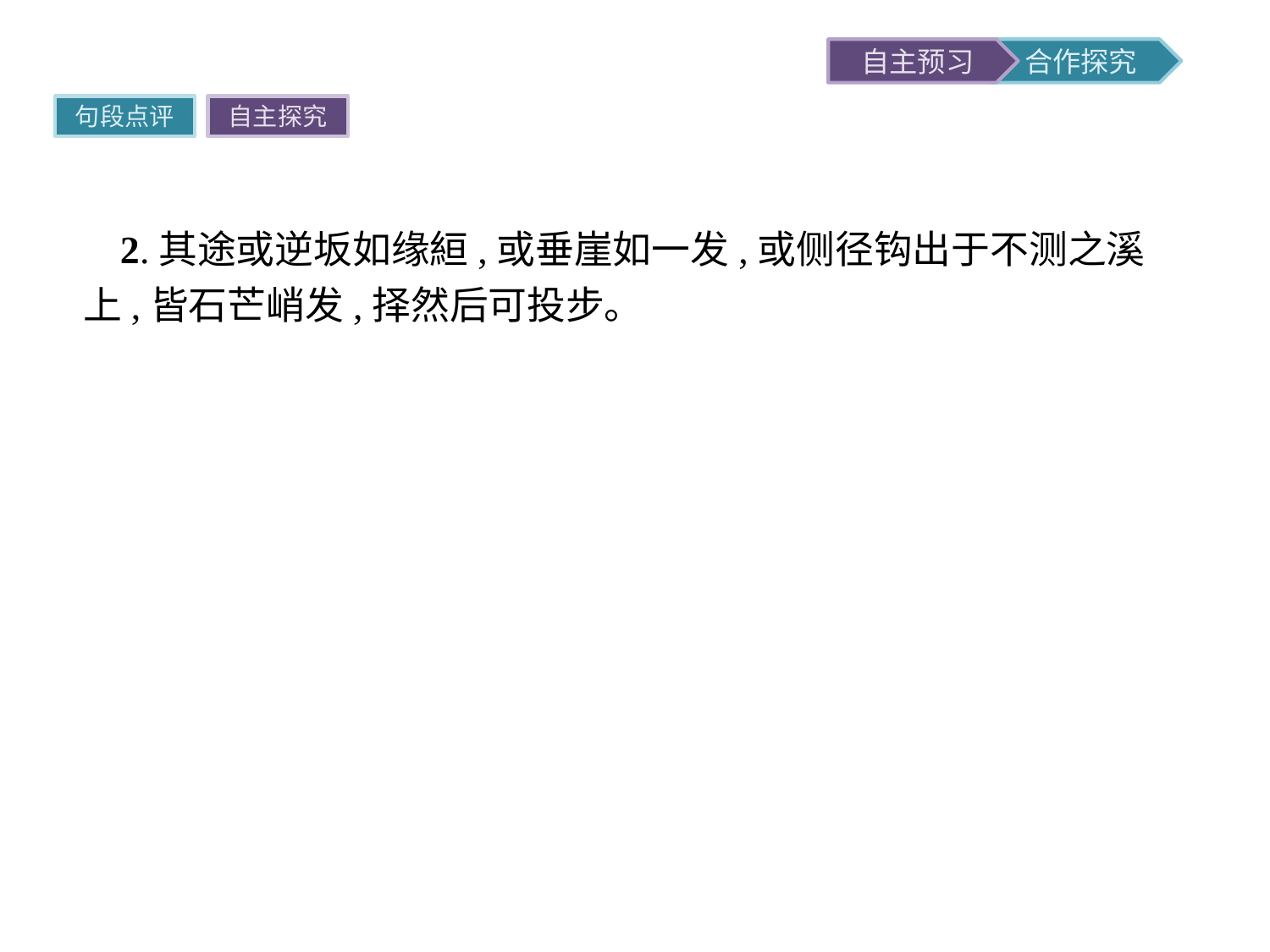

句段点评
自主探究
2.其途或逆坂如缘絙,或垂崖如一发,或侧径钩出于不测之溪上,皆石芒峭发,择然后可投步。
翻译山路有的逆坡如顺着绳子(往上爬),有的在垂直的崖壁上如系于一发之间,有的小径蜿蜒延伸在深不可测的溪流上,四周石壁极锋利,选准了下脚的地方后才可迈步。
点评此处形象地说明在山路上行走的艰险。这里运用比喻和排比的修辞手法,生动地点明山路之险。“或逆坂如缘絙,或垂崖如一发,或侧径钩出于不测之溪上”这三个比喻句写出行走山间艰险万分,令人提心吊胆,且四周是锋利的峭壁,只能谨慎择步前行,可谓举步维艰。